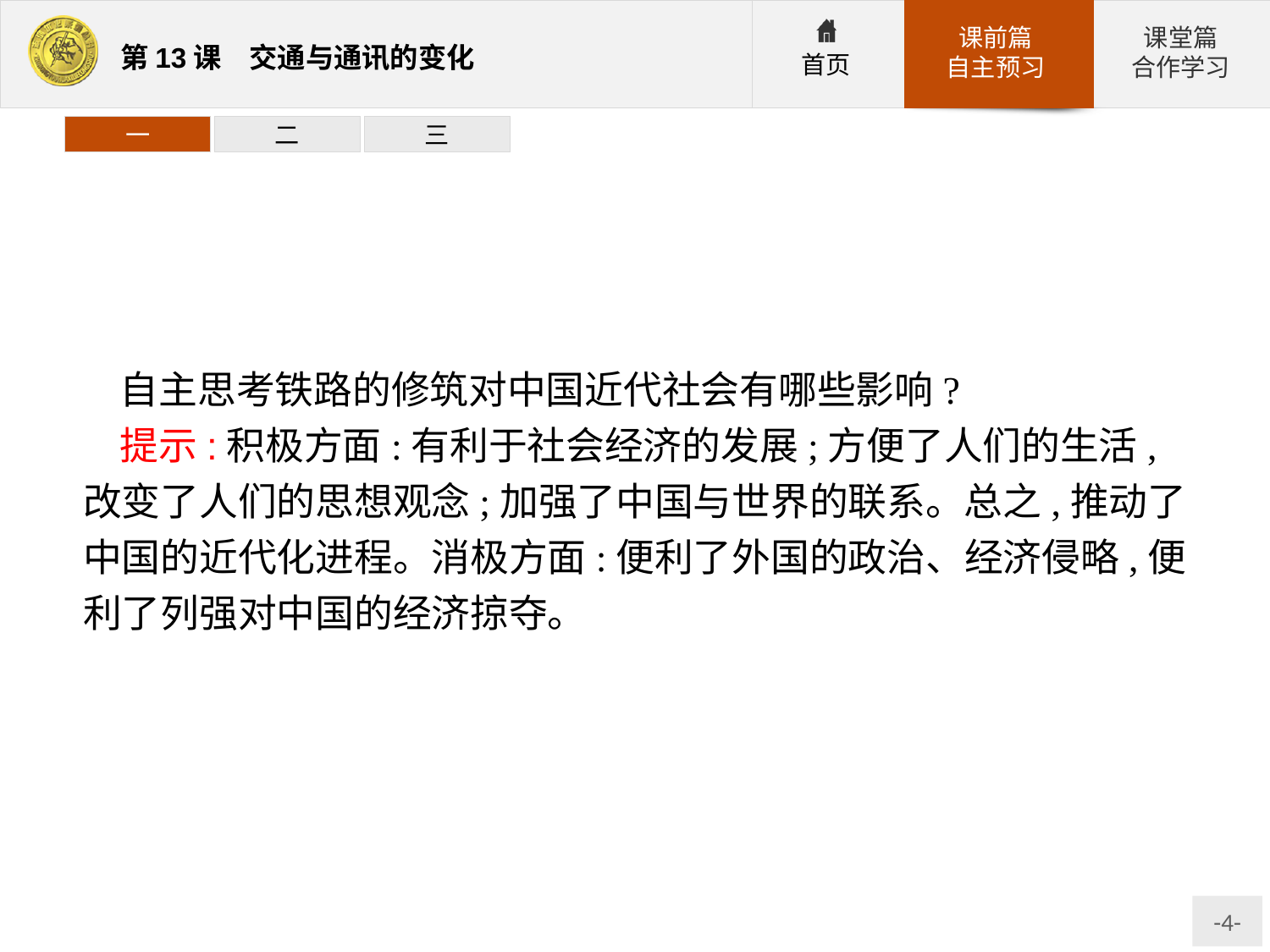

一
二
三
自主思考铁路的修筑对中国近代社会有哪些影响?
提示:积极方面:有利于社会经济的发展;方便了人们的生活,改变了人们的思想观念;加强了中国与世界的联系。总之,推动了中国的近代化进程。消极方面:便利了外国的政治、经济侵略,便利了列强对中国的经济掠夺。